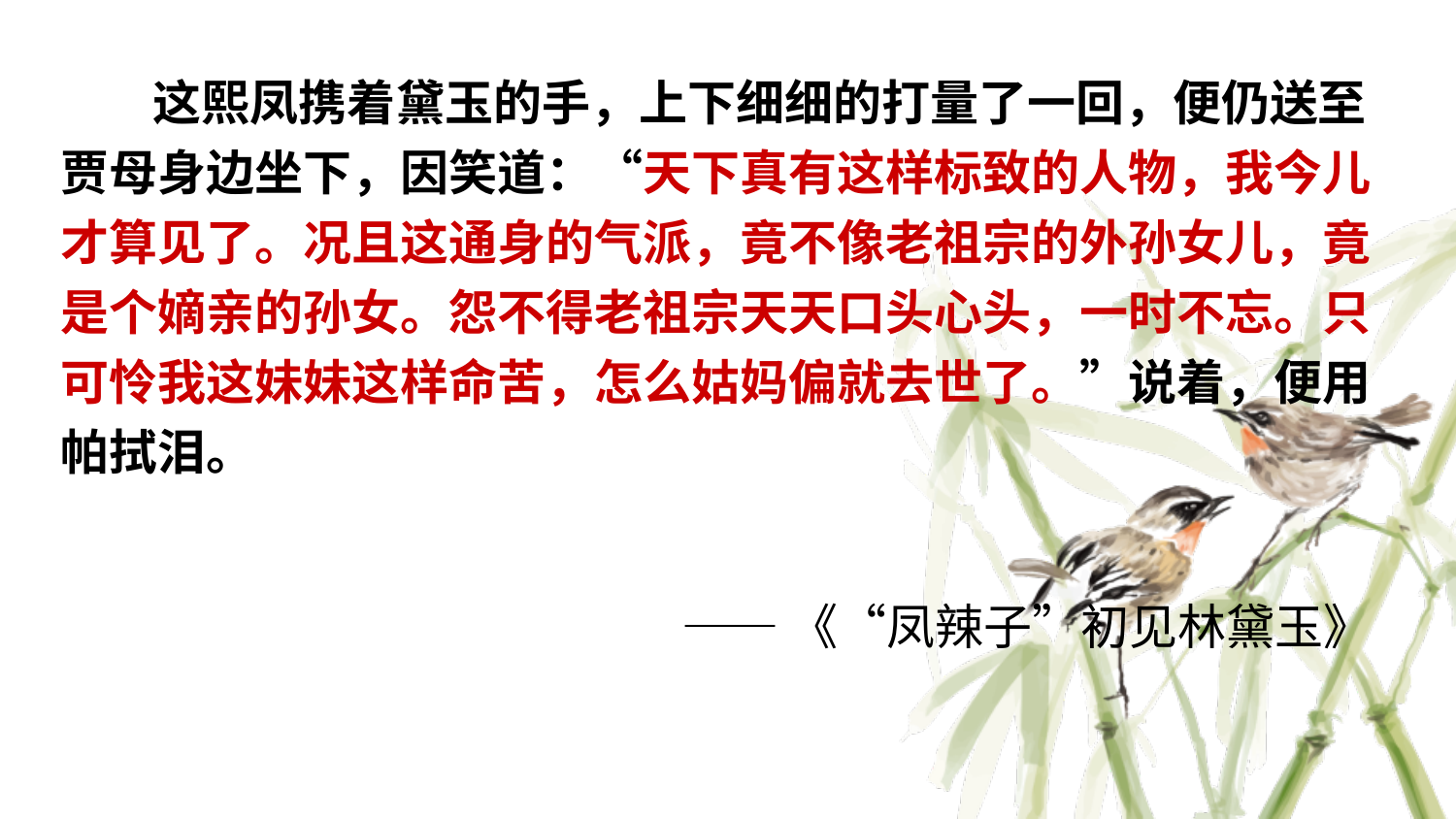

这熙凤携着黛玉的手，上下细细的打量了一回，便仍送至贾母身边坐下，因笑道：“天下真有这样标致的人物，我今儿才算见了。况且这通身的气派，竟不像老祖宗的外孙女儿，竟是个嫡亲的孙女。怨不得老祖宗天天口头心头，一时不忘。只可怜我这妹妹这样命苦，怎么姑妈偏就去世了。”说着，便用帕拭泪。

——《“凤辣子”初见林黛玉》